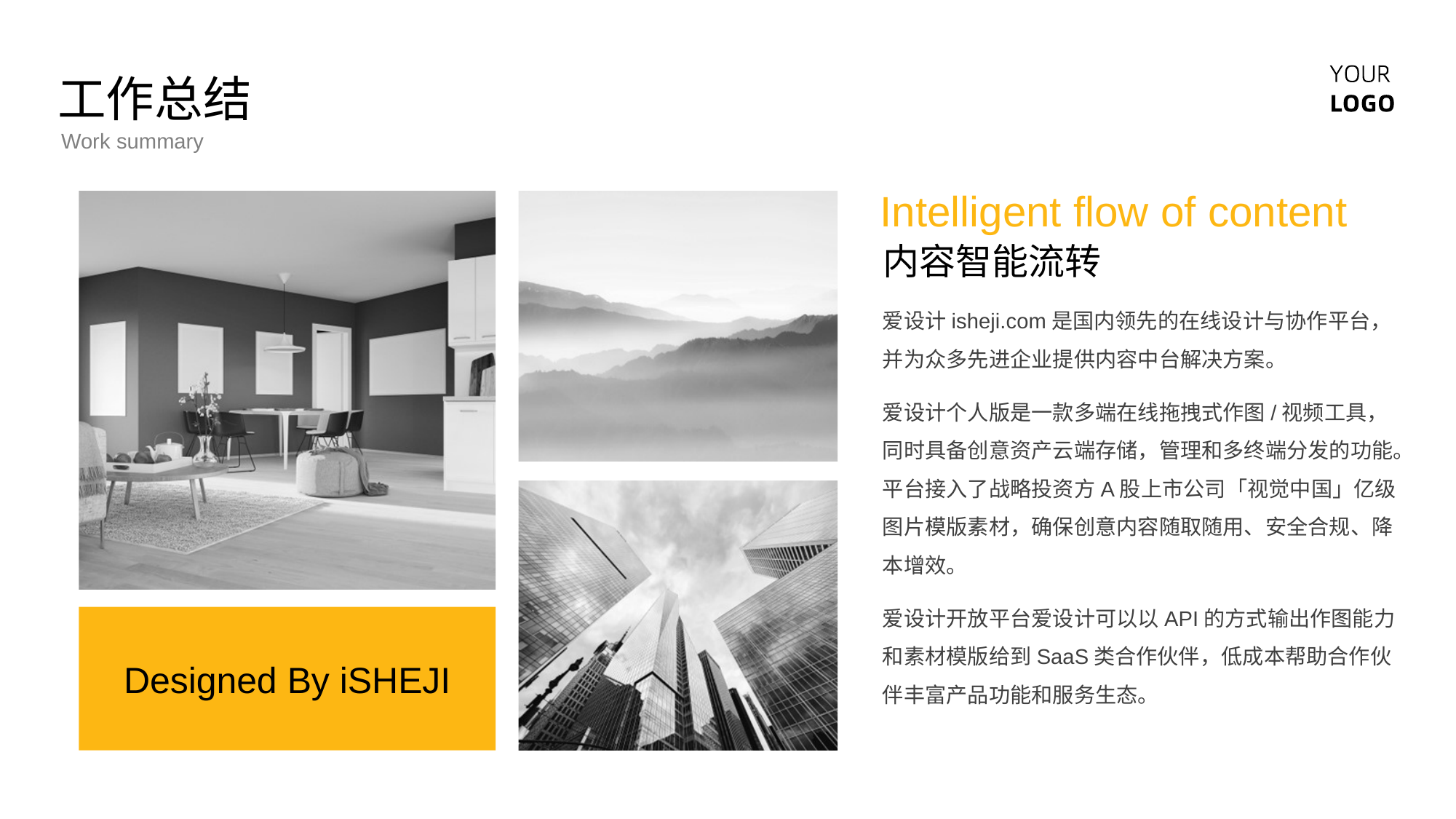

工作总结
Work summary
Intelligent flow of content

内容智能流转
爱设计isheji.com是国内领先的在线设计与协作平台，并为众多先进企业提供内容中台解决方案。
爱设计个人版是一款多端在线拖拽式作图/视频工具，同时具备创意资产云端存储，管理和多终端分发的功能。平台接入了战略投资方A股上市公司「视觉中国」亿级图片模版素材，确保创意内容随取随用、安全合规、降本增效。
爱设计开放平台爱设计可以以API的方式输出作图能力和素材模版给到SaaS类合作伙伴，低成本帮助合作伙伴丰富产品功能和服务生态。

Designed By iSHEJI